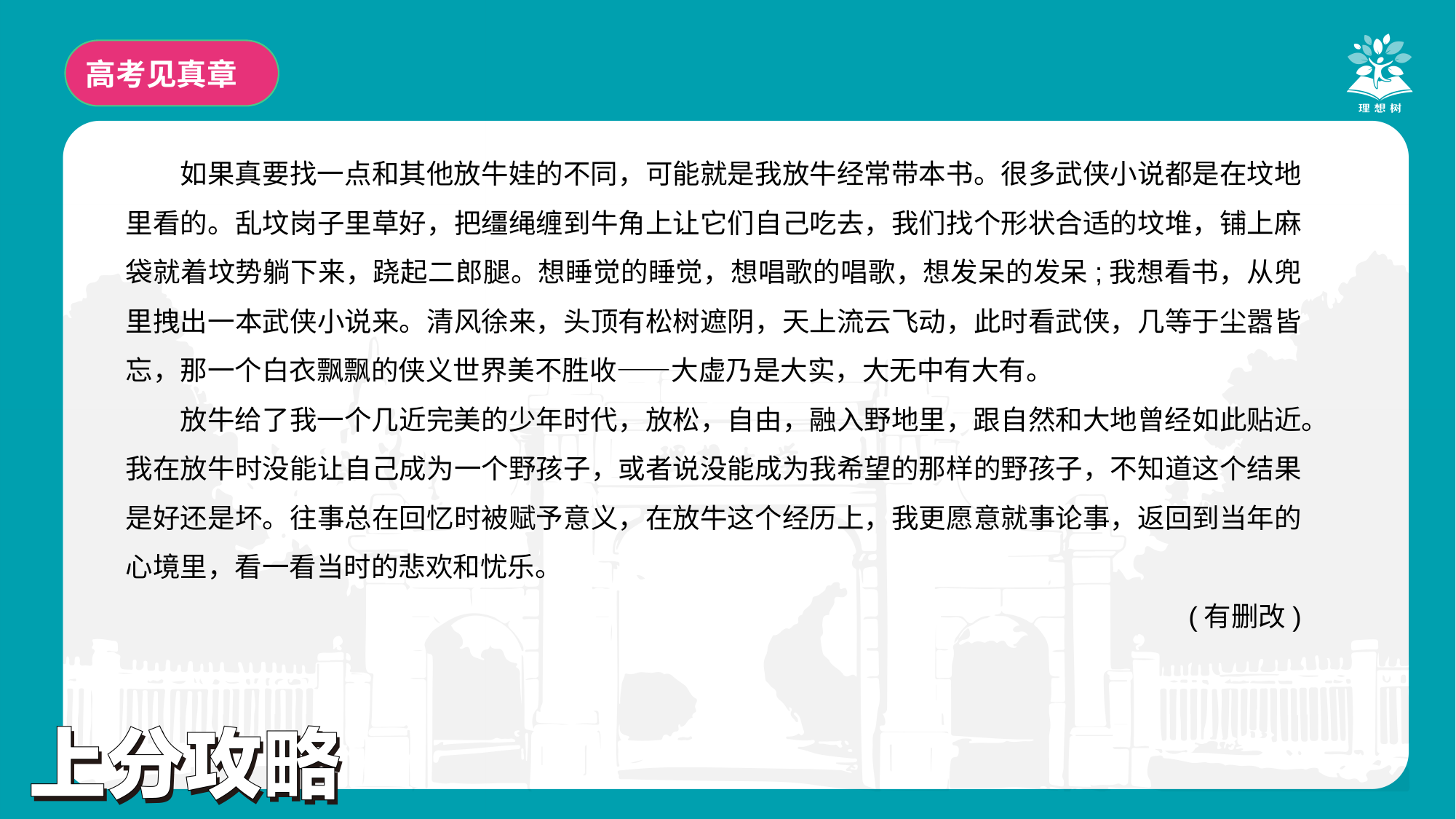

高考见真章
如果真要找一点和其他放牛娃的不同，可能就是我放牛经常带本书。很多武侠小说都是在坟地里看的。乱坟岗子里草好，把缰绳缠到牛角上让它们自己吃去，我们找个形状合适的坟堆，铺上麻袋就着坟势躺下来，跷起二郎腿。想睡觉的睡觉，想唱歌的唱歌，想发呆的发呆;我想看书，从兜里拽出一本武侠小说来。清风徐来，头顶有松树遮阴，天上流云飞动，此时看武侠，几等于尘嚣皆忘，那一个白衣飘飘的侠义世界美不胜收——大虚乃是大实，大无中有大有。
放牛给了我一个几近完美的少年时代，放松，自由，融入野地里，跟自然和大地曾经如此贴近。我在放牛时没能让自己成为一个野孩子，或者说没能成为我希望的那样的野孩子，不知道这个结果是好还是坏。往事总在回忆时被赋予意义，在放牛这个经历上，我更愿意就事论事，返回到当年的心境里，看一看当时的悲欢和忧乐。
(有删改)